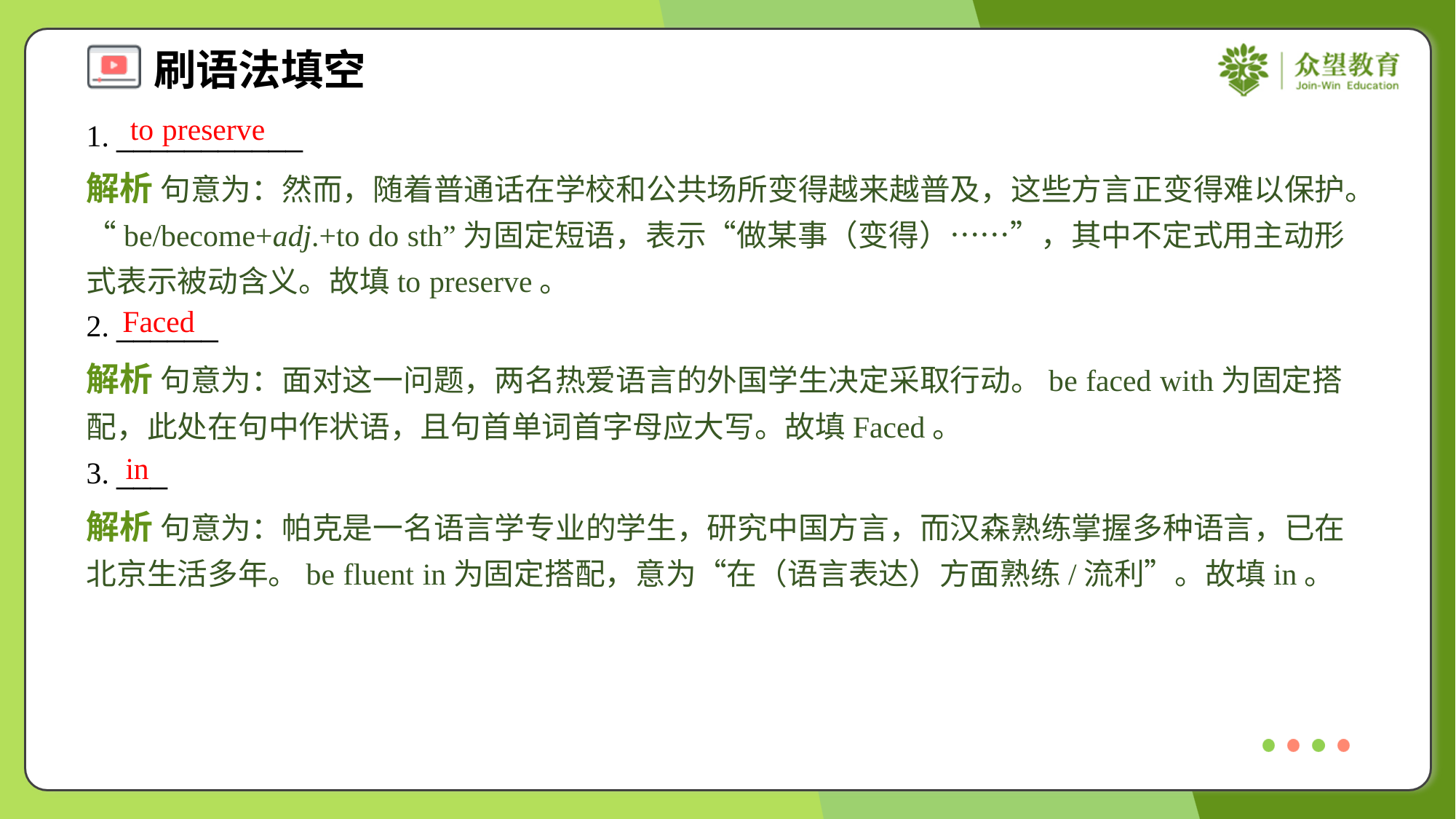

to preserve
1. ___________
解析 句意为：然而，随着普通话在学校和公共场所变得越来越普及，这些方言正变得难以保护。“be/become+adj.+to do sth”为固定短语，表示“做某事（变得）……”，其中不定式用主动形式表示被动含义。故填to preserve。
Faced
2. ______
解析 句意为：面对这一问题，两名热爱语言的外国学生决定采取行动。be faced with为固定搭配，此处在句中作状语，且句首单词首字母应大写。故填Faced。
in
3. ___
解析 句意为：帕克是一名语言学专业的学生，研究中国方言，而汉森熟练掌握多种语言，已在北京生活多年。be fluent in为固定搭配，意为“在（语言表达）方面熟练/流利”。故填in。